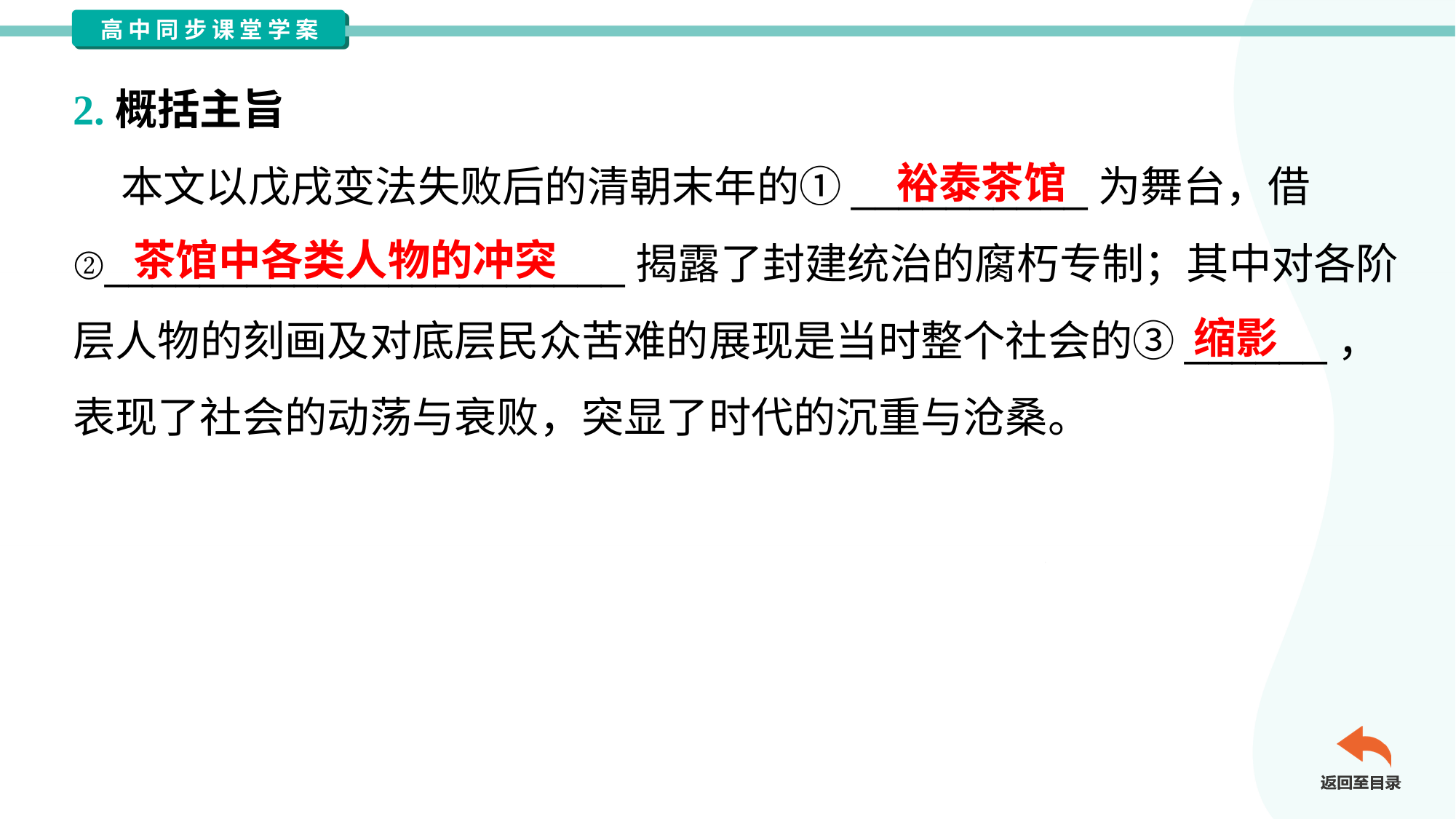

2.概括主旨
    本文以戊戌变法失败后的清朝末年的①__________为舞台，借
②______________________揭露了封建统治的腐朽专制；其中对各阶
层人物的刻画及对底层民众苦难的展现是当时整个社会的③______，
表现了社会的动荡与衰败，突显了时代的沉重与沧桑。
裕泰茶馆
茶馆中各类人物的冲突
缩影